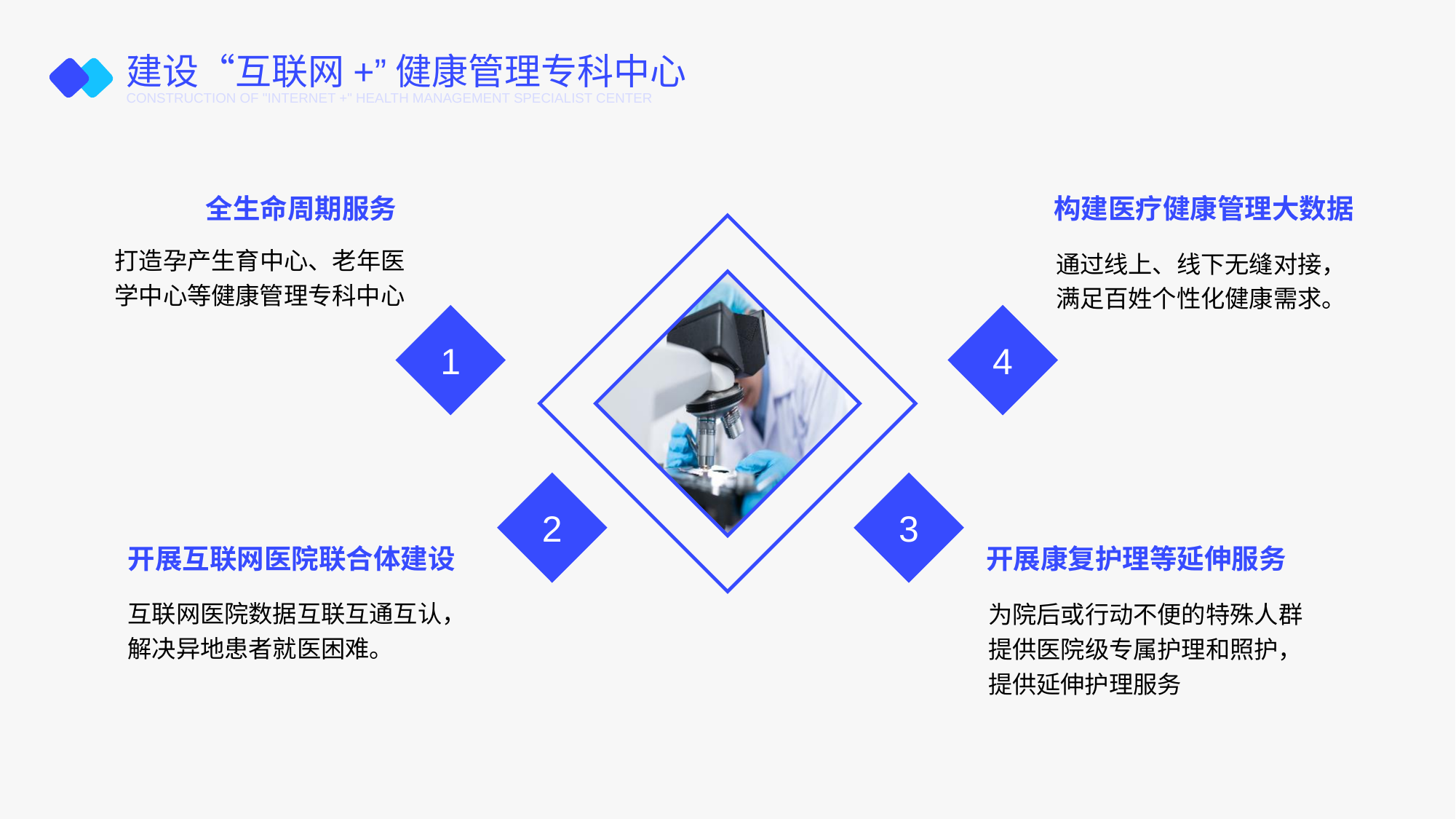

# 建设“互联网+”健康管理专科中心
CONSTRUCTION OF "INTERNET +" HEALTH MANAGEMENT SPECIALIST CENTER
全生命周期服务
构建医疗健康管理大数据

1
4

2
3
打造孕产生育中心、老年医学中心等健康管理专科中心
通过线上、线下无缝对接，满足百姓个性化健康需求。
开展互联网医院联合体建设
开展康复护理等延伸服务
互联网医院数据互联互通互认，解决异地患者就医困难。
为院后或行动不便的特殊人群提供医院级专属护理和照护，提供延伸护理服务